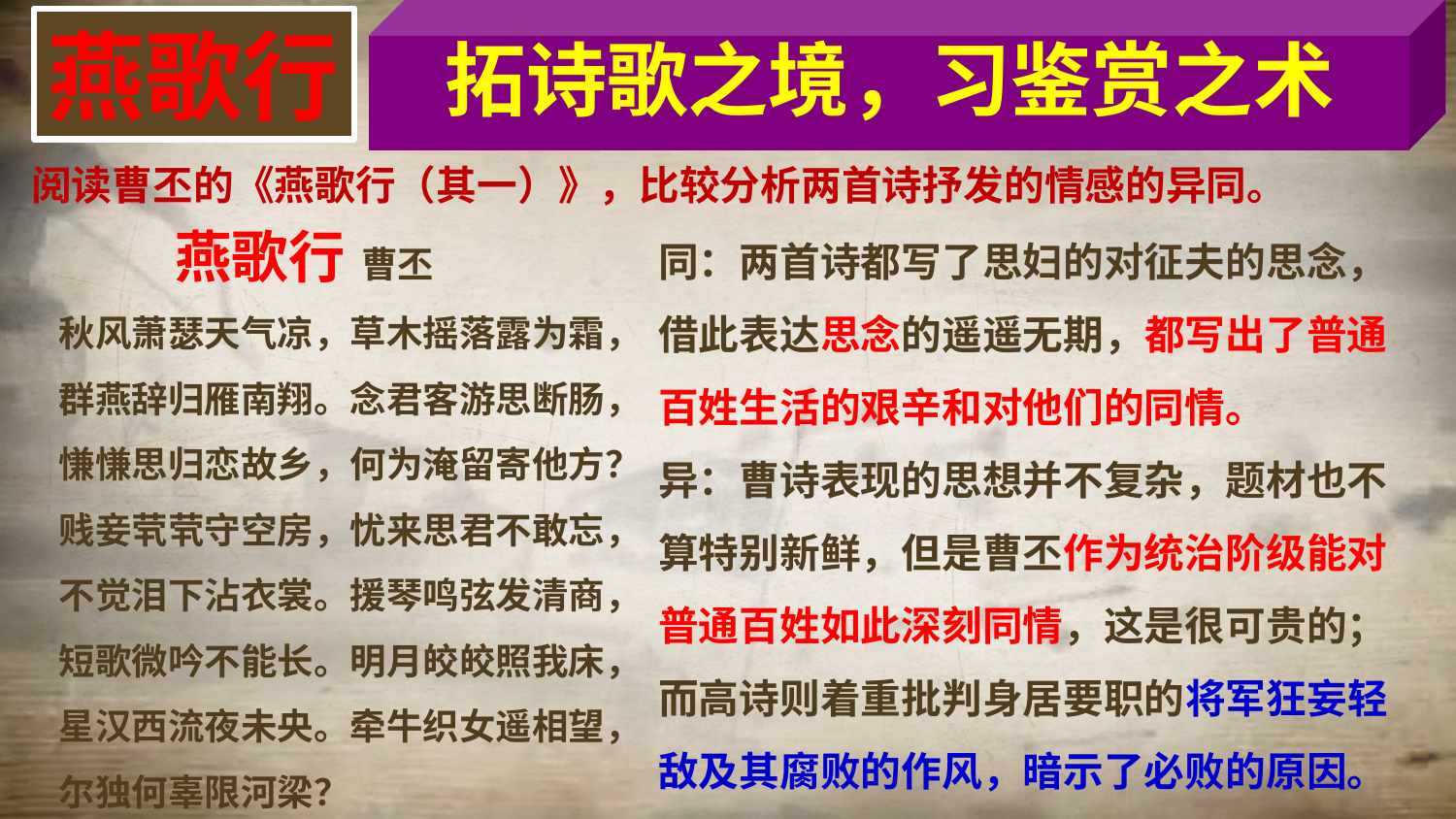

拓诗歌之境，习鉴赏之术
燕歌行
阅读曹丕的《燕歌行（其一）》，比较分析两首诗抒发的情感的异同。
        燕歌行  曹丕
秋风萧瑟天气凉，草木摇落露为霜，
群燕辞归雁南翔。念君客游思断肠，
慊慊思归恋故乡，何为淹留寄他方？
贱妾茕茕守空房，忧来思君不敢忘，
不觉泪下沾衣裳。援琴鸣弦发清商，
短歌微吟不能长。明月皎皎照我床，
星汉西流夜未央。牵牛织女遥相望，
尔独何辜限河梁？
同：两首诗都写了思妇的对征夫的思念，借此表达思念的遥遥无期，都写出了普通百姓生活的艰辛和对他们的同情。
异：曹诗表现的思想并不复杂，题材也不算特别新鲜，但是曹丕作为统治阶级能对普通百姓如此深刻同情，这是很可贵的；而高诗则着重批判身居要职的将军狂妄轻敌及其腐败的作风，暗示了必败的原因。